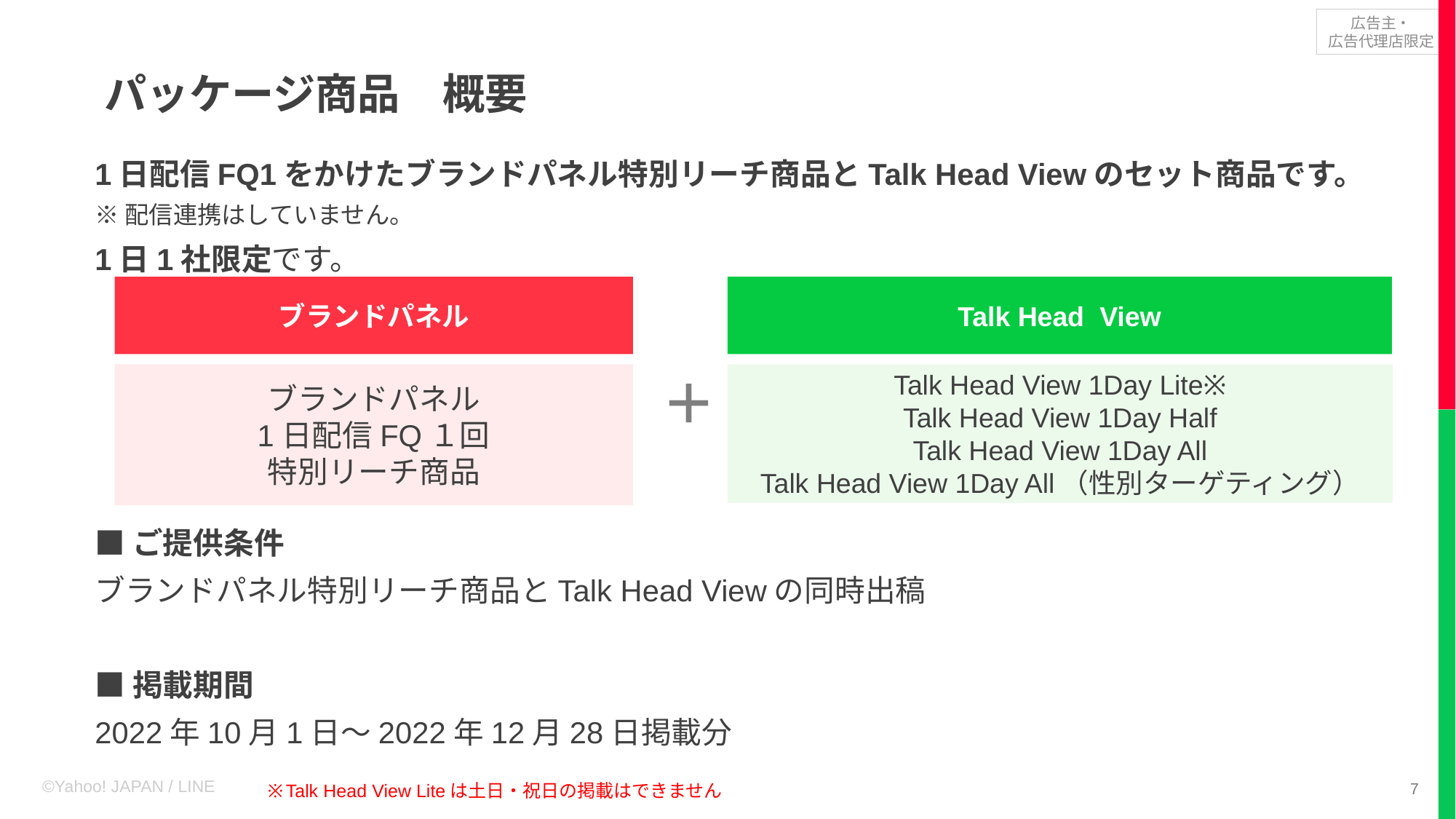

# パッケージ商品　概要
1日配信FQ1をかけたブランドパネル特別リーチ商品とTalk Head Viewのセット商品です。
※配信連携はしていません。
1日1社限定です。

■ご提供条件
ブランドパネル特別リーチ商品とTalk Head Viewの同時出稿

■掲載期間
2022年10月1日～2022年12月28日掲載分
ブランドパネル
Talk Head  View
ブランドパネル
1日配信FQ１回
特別リーチ商品
＋
Talk Head View 1Day Lite※
Talk Head View 1Day Half
Talk Head View 1Day All
Talk Head View 1Day All（性別ターゲティング）
※Talk Head View Liteは土日・祝日の掲載はできません